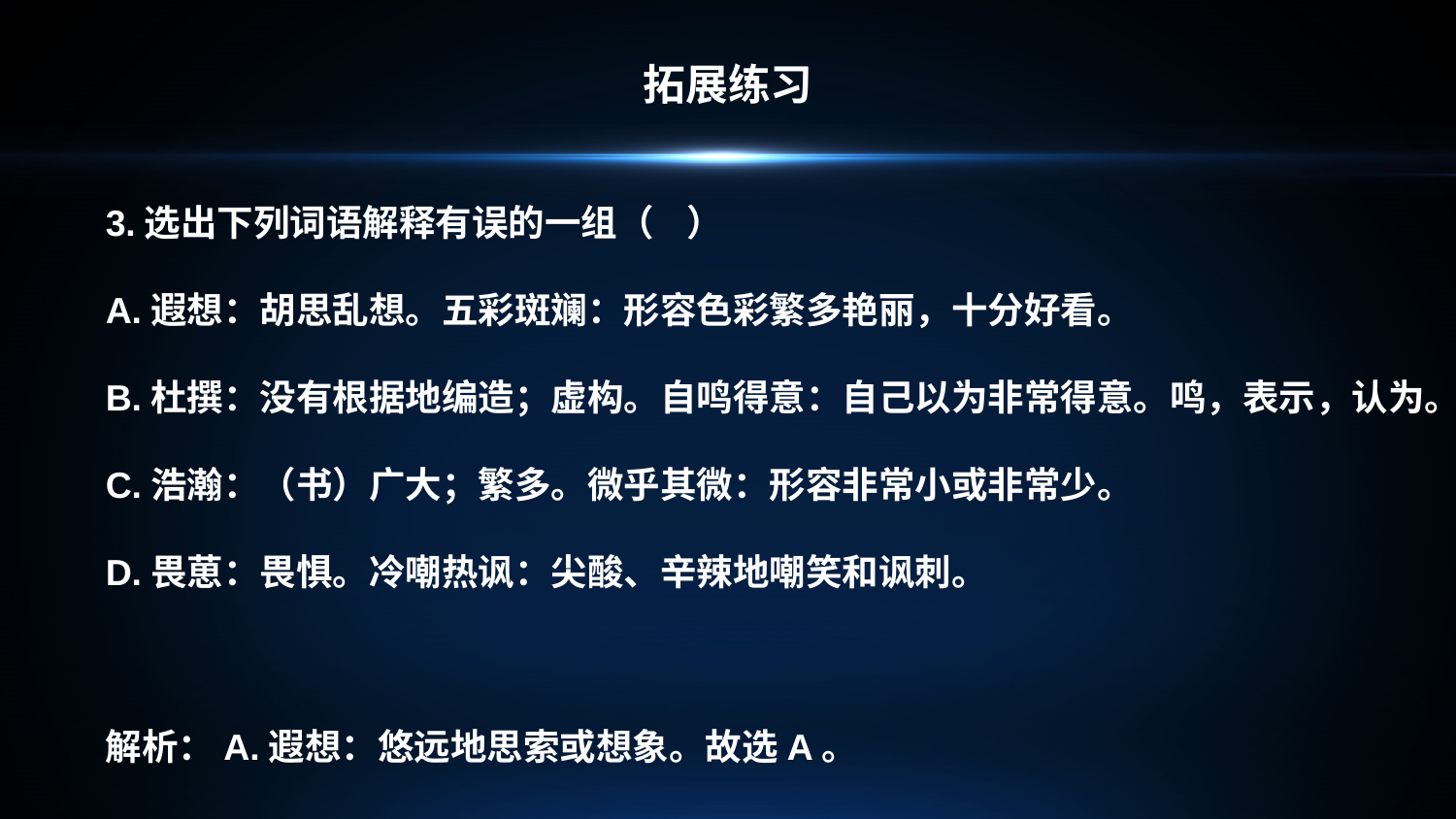

拓展练习
3.选出下列词语解释有误的一组（    ）
A.遐想：胡思乱想。五彩斑斓：形容色彩繁多艳丽，十分好看。
B.杜撰：没有根据地编造；虚构。自鸣得意：自己以为非常得意。鸣，表示，认为。
C.浩瀚：（书）广大；繁多。微乎其微：形容非常小或非常少。
D.畏葸：畏惧。冷嘲热讽：尖酸、辛辣地嘲笑和讽刺。

解析：A.遐想：悠远地思索或想象。故选A。